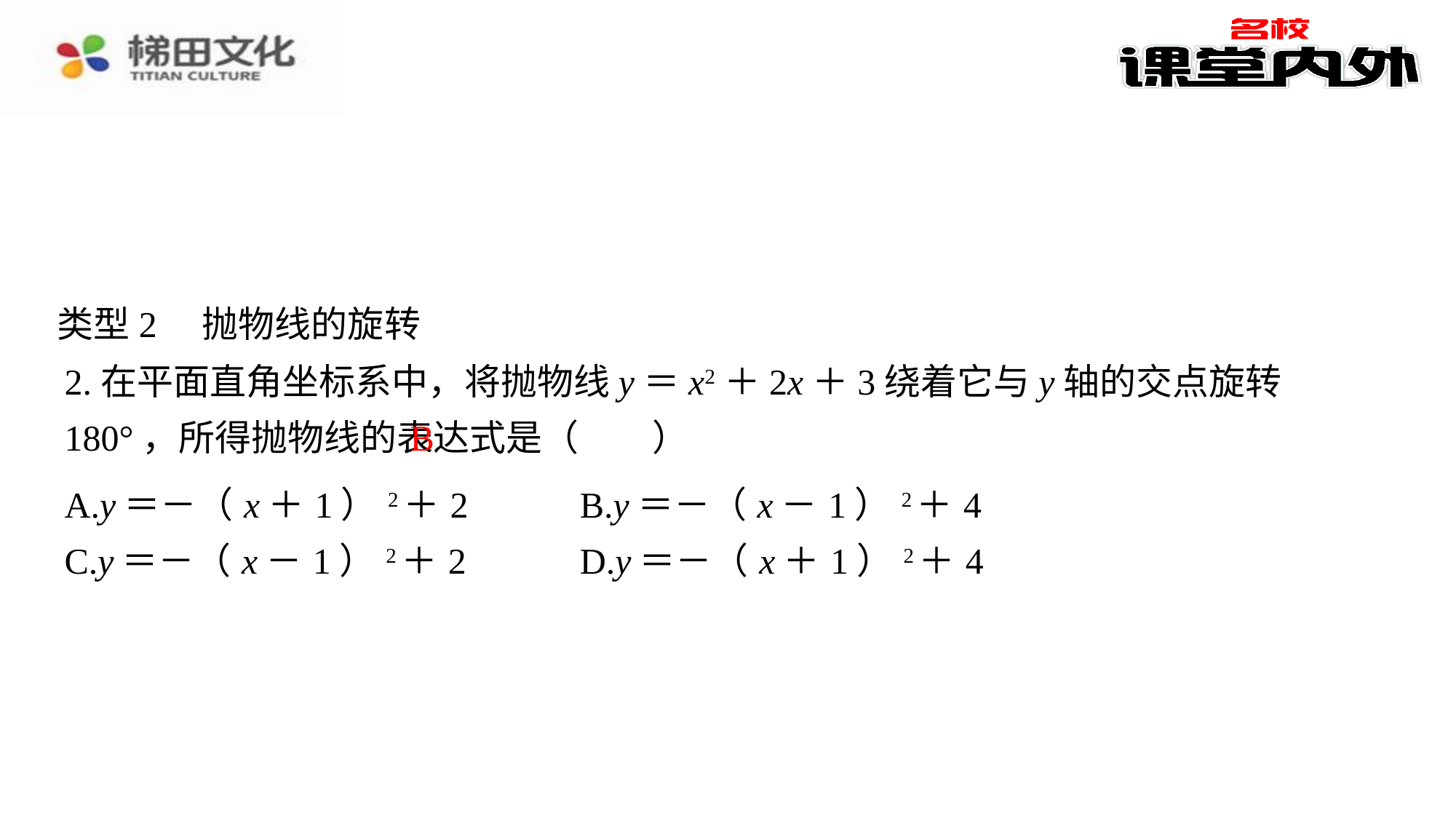

类型2　抛物线的旋转
2.在平面直角坐标系中，将抛物线y＝x2＋2x＋3绕着它与y轴的交点旋转180°，所得抛物线的表达式是（　B　）
B
| A.y＝－（x＋1）2＋2 | B.y＝－（x－1）2＋4 |
| --- | --- |
| C.y＝－（x－1）2＋2 | D.y＝－（x＋1）2＋4 |